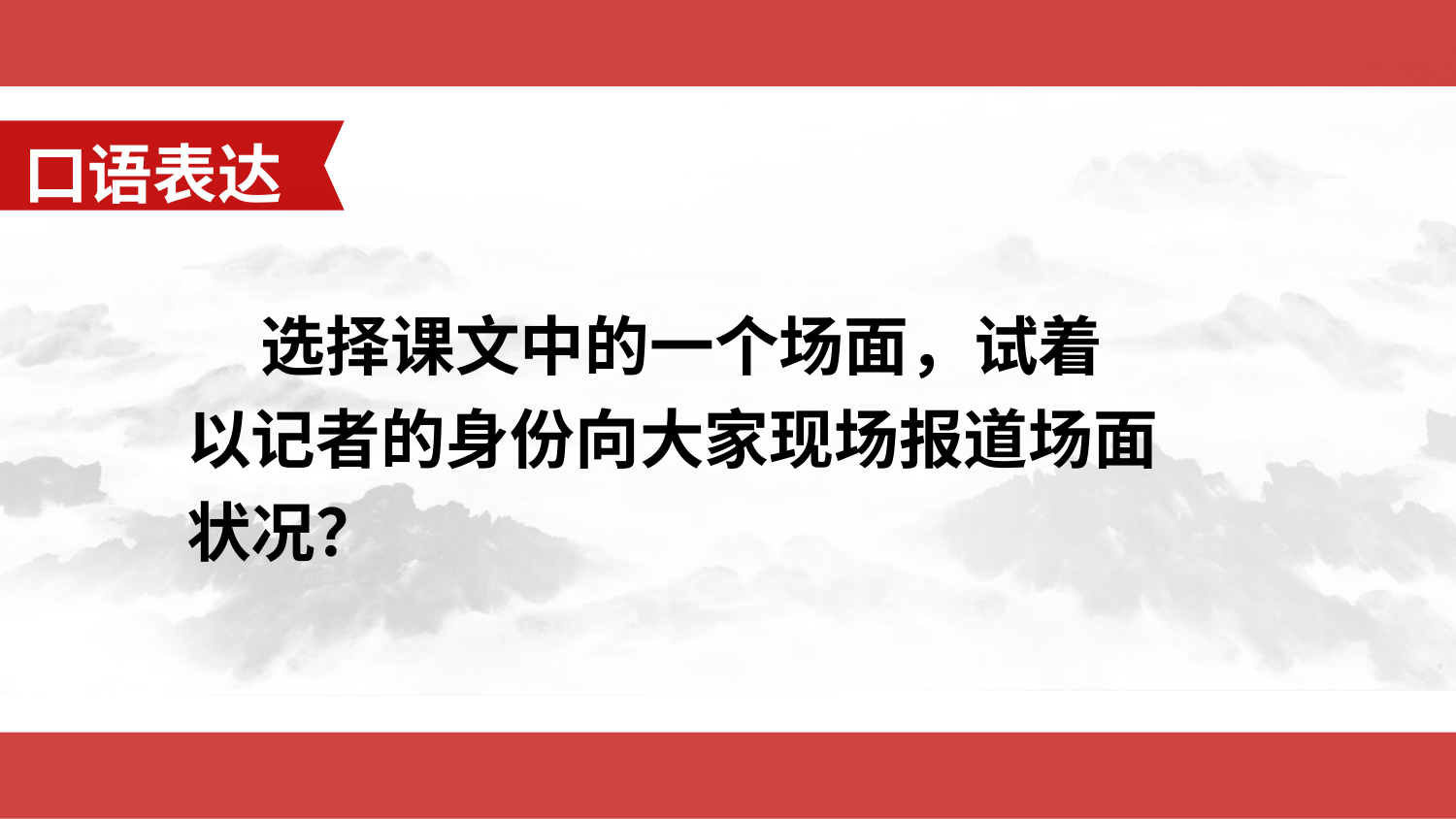

口语表达

    选择课文中的一个场面，试着以记者的身份向大家现场报道场面状况？